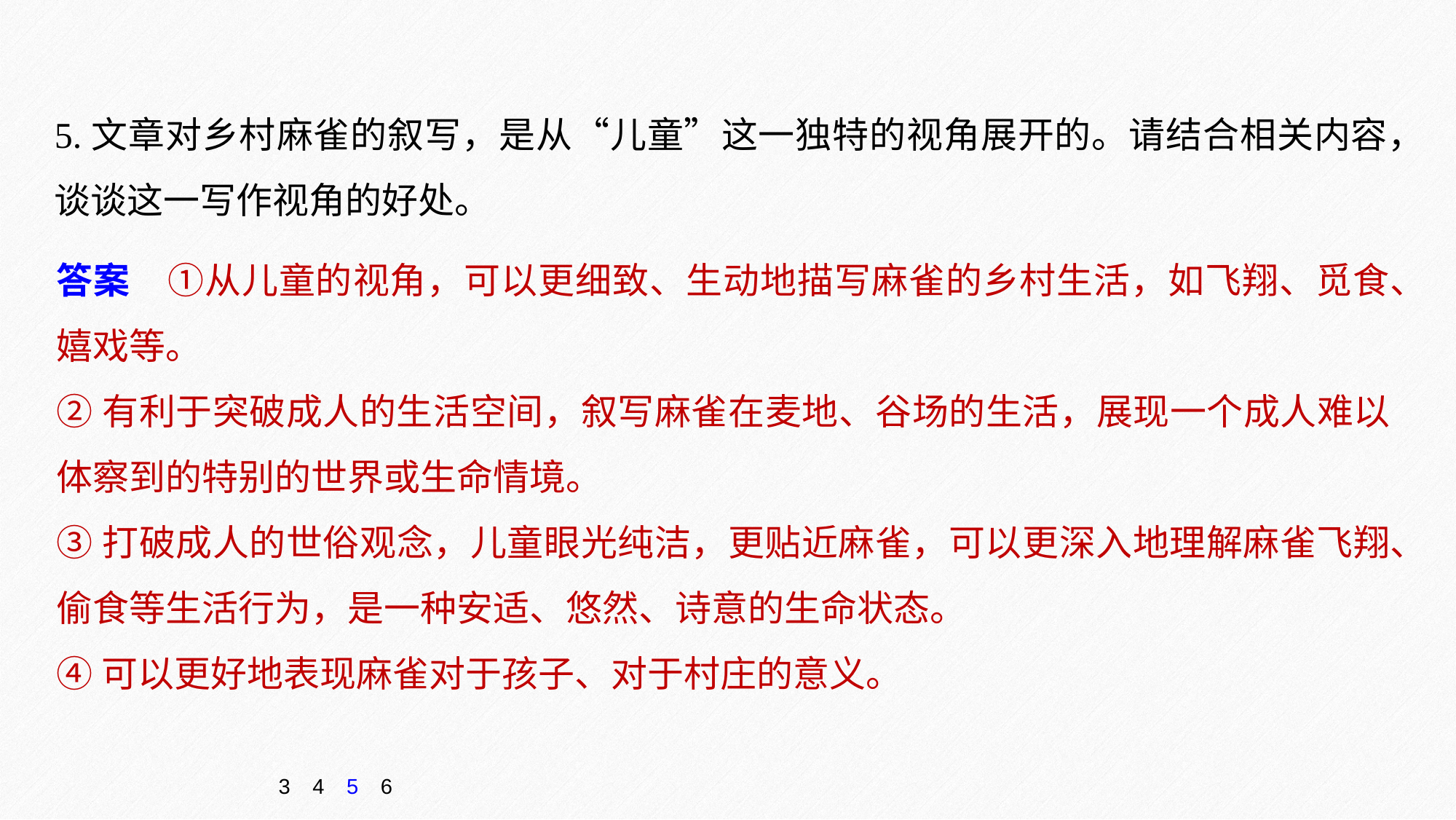

5.文章对乡村麻雀的叙写，是从“儿童”这一独特的视角展开的。请结合相关内容，谈谈这一写作视角的好处。
答案　①从儿童的视角，可以更细致、生动地描写麻雀的乡村生活，如飞翔、觅食、嬉戏等。
②有利于突破成人的生活空间，叙写麻雀在麦地、谷场的生活，展现一个成人难以体察到的特别的世界或生命情境。
③打破成人的世俗观念，儿童眼光纯洁，更贴近麻雀，可以更深入地理解麻雀飞翔、偷食等生活行为，是一种安适、悠然、诗意的生命状态。
④可以更好地表现麻雀对于孩子、对于村庄的意义。
3
4
5
6